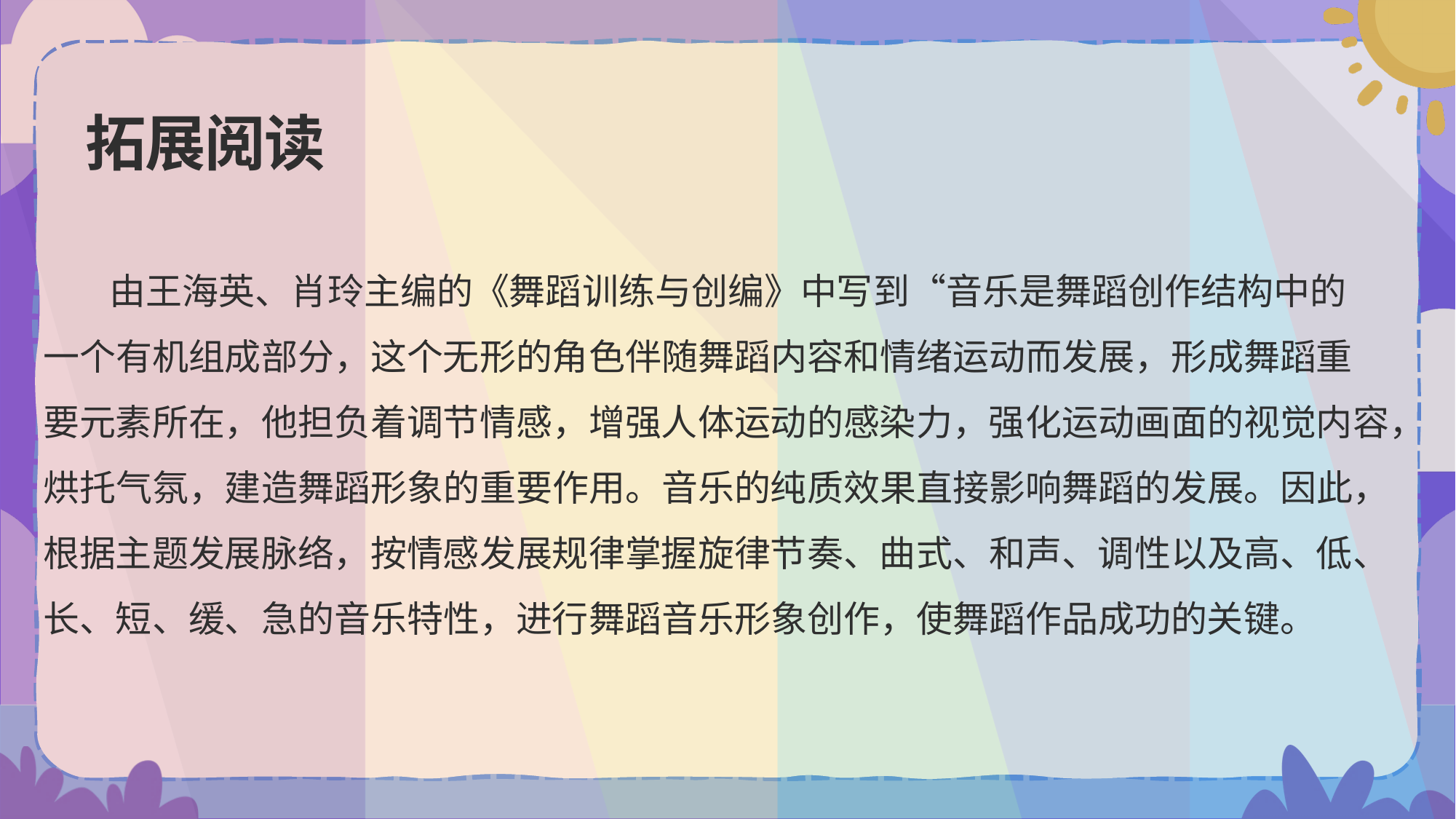

# 拓展阅读
       由王海英、肖玲主编的《舞蹈训练与创编》中写到“音乐是舞蹈创作结构中的
一个有机组成部分，这个无形的角色伴随舞蹈内容和情绪运动而发展，形成舞蹈重
要元素所在，他担负着调节情感，增强人体运动的感染力，强化运动画面的视觉内容，
烘托气氛，建造舞蹈形象的重要作用。音乐的纯质效果直接影响舞蹈的发展。因此，
根据主题发展脉络，按情感发展规律掌握旋律节奏、曲式、和声、调性以及高、低、
长、短、缓、急的音乐特性，进行舞蹈音乐形象创作，使舞蹈作品成功的关键。